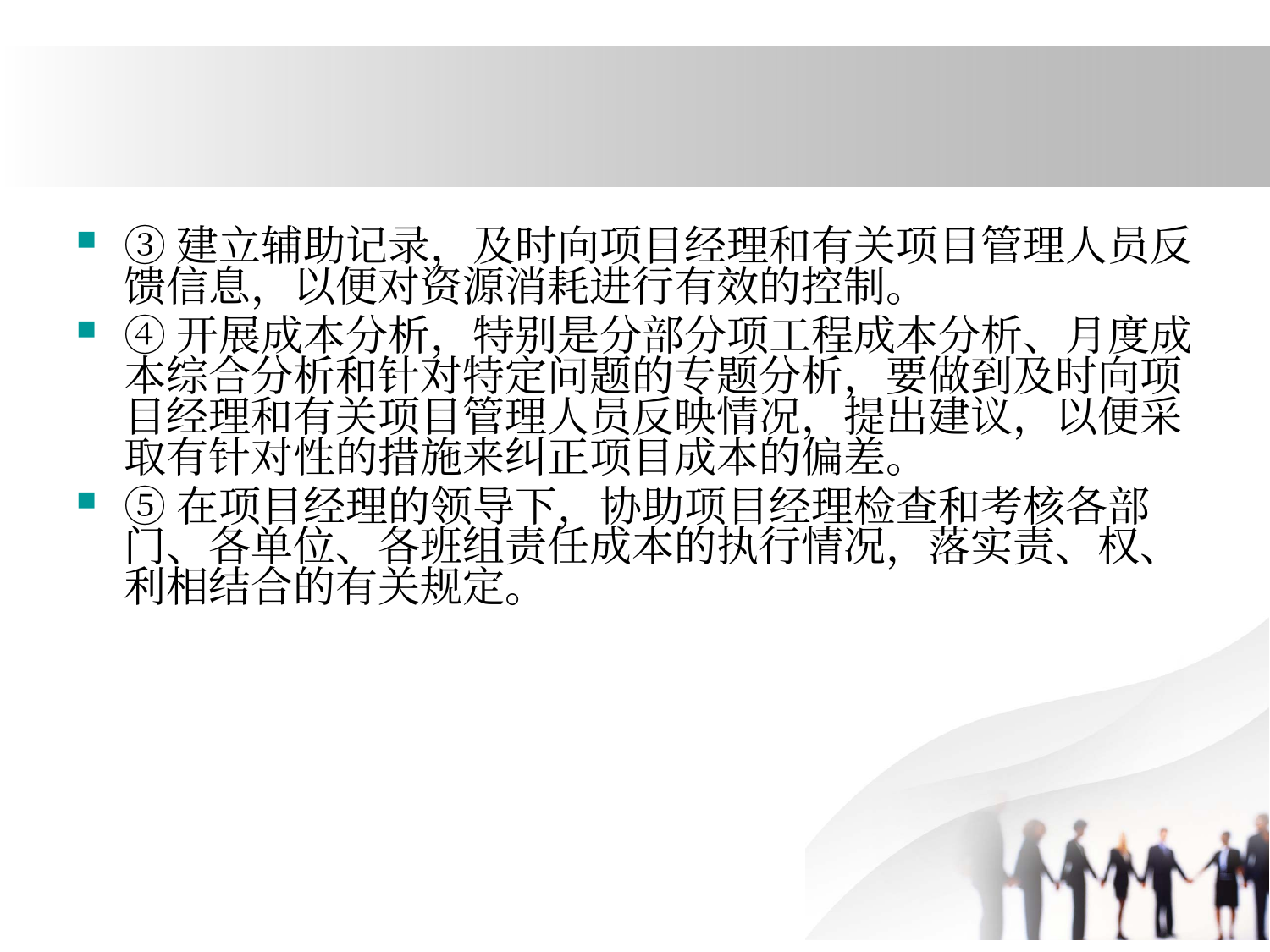

#
③建立辅助记录，及时向项目经理和有关项目管理人员反馈信息，以便对资源消耗进行有效的控制。
④开展成本分析，特别是分部分项工程成本分析、月度成本综合分析和针对特定问题的专题分析，要做到及时向项目经理和有关项目管理人员反映情况，提出建议，以便采取有针对性的措施来纠正项目成本的偏差。
⑤在项目经理的领导下，协助项目经理检查和考核各部门、各单位、各班组责任成本的执行情况，落实责、权、利相结合的有关规定。